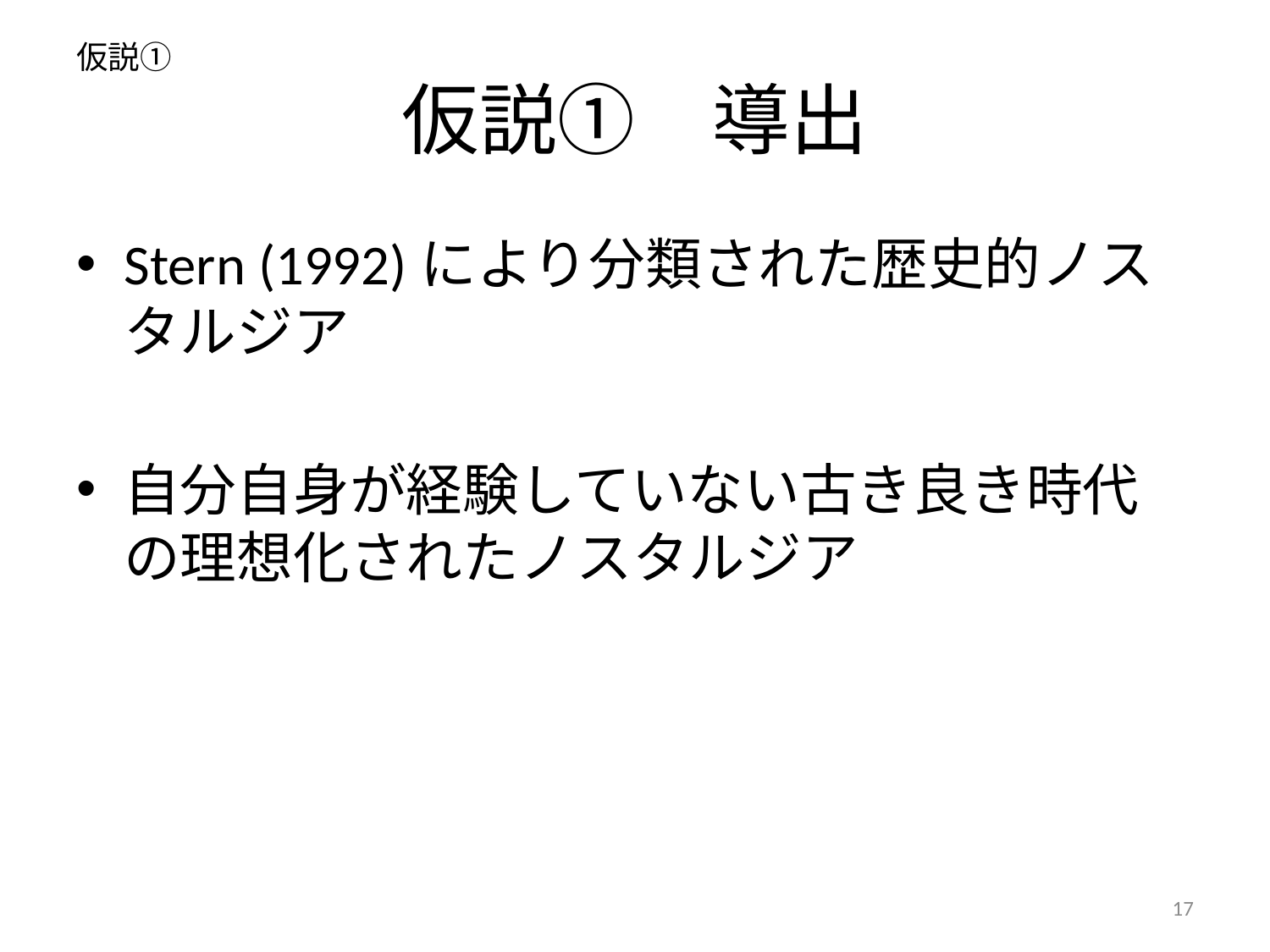

仮説①
# 仮説①　導出
Stern (1992)により分類された歴史的ノスタルジア

自分自身が経験していない古き良き時代の理想化されたノスタルジア
17